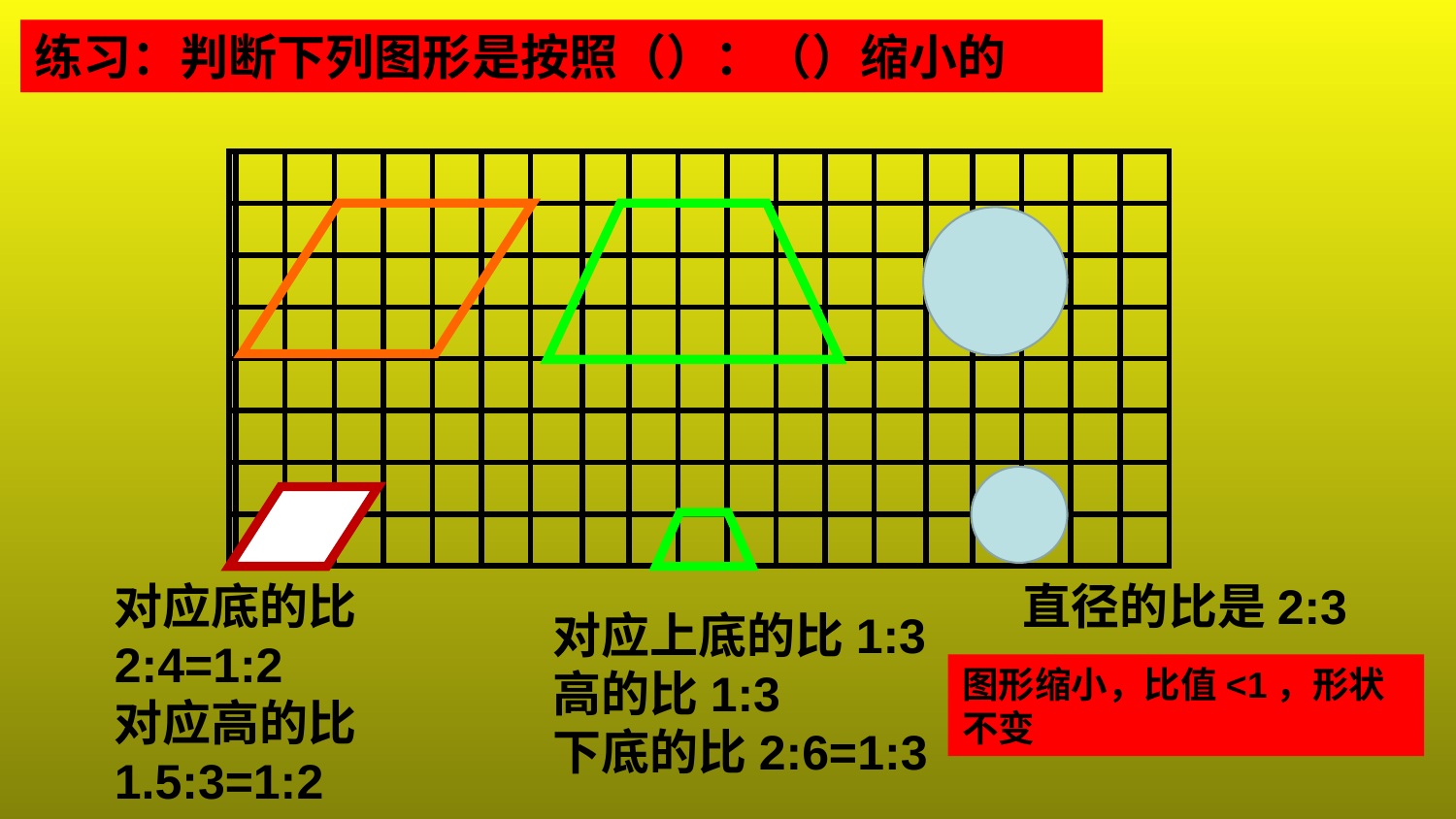

练习：判断下列图形是按照（）：（）缩小的
|  |  |  |  |  |  |  |  |  |  |  |  |  |  |  |  |  |  |  |  |
| --- | --- | --- | --- | --- | --- | --- | --- | --- | --- | --- | --- | --- | --- | --- | --- | --- | --- | --- | --- |
|  |  |  |  |  |  |  |  |  |  |  |  |  |  |  |  |  |  |  |  |
|  |  |  |  |  |  |  |  |  |  |  |  |  |  |  |  |  |  |  |  |
|  |  |  |  |  |  |  |  |  |  |  |  |  |  |  |  |  |  |  |  |
|  |  |  |  |  |  |  |  |  |  |  |  |  |  |  |  |  |  |  |  |
|  |  |  |  |  |  |  |  |  |  |  |  |  |  |  |  |  |  |  |  |
|  |  |  |  |  |  |  |  |  |  |  |  |  |  |  |  |  |  |  |  |
|  |  |  |  |  |  |  |  |  |  |  |  |  |  |  |  |  |  |  |  |

对应底的比2:4=1:2
对应高的比1.5:3=1:2
直径的比是2:3
对应上底的比1:3
高的比1:3
下底的比2:6=1:3
图形缩小，比值<1，形状不变